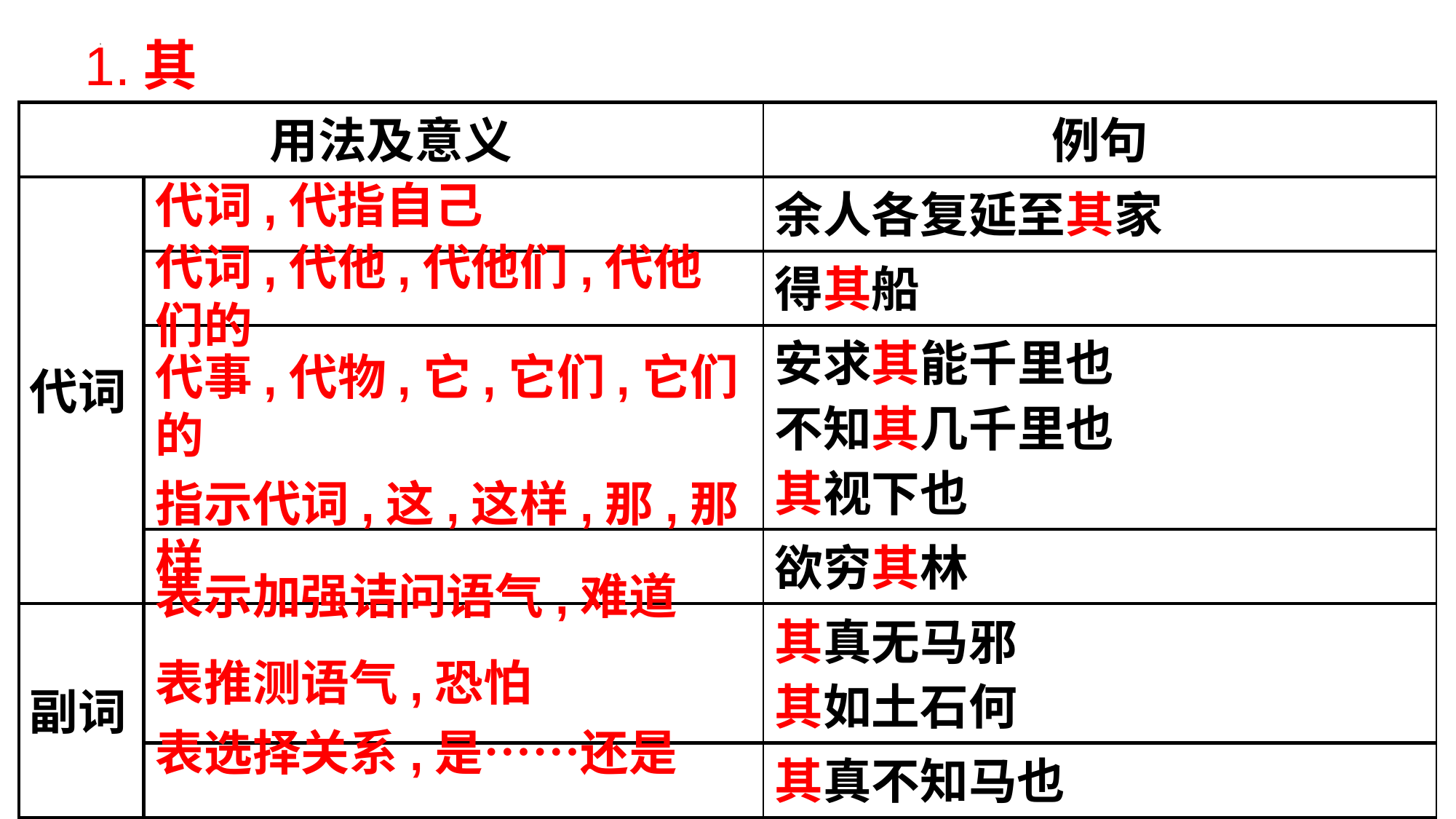

1.其
| 用法及意义 |  | 例句 |
| --- | --- | --- |
| 代词 |  | 余人各复延至其家 |
|  |  | 得其船 |
|  |  | 安求其能千里也 不知其几千里也 其视下也 |
|  |  | 欲穷其林 |
| 副词 |  | 其真无马邪 其如土石何 |
|  |  | 其真不知马也 |
| 连词 |  | 其正色邪？其远而无所至极邪？ |
代词,代指自己
代词,代他,代他们,代他们的
代事,代物,它,它们,它们的
指示代词,这,这样,那,那样
表示加强诘问语气,难道
表推测语气,恐怕
表选择关系,是……还是